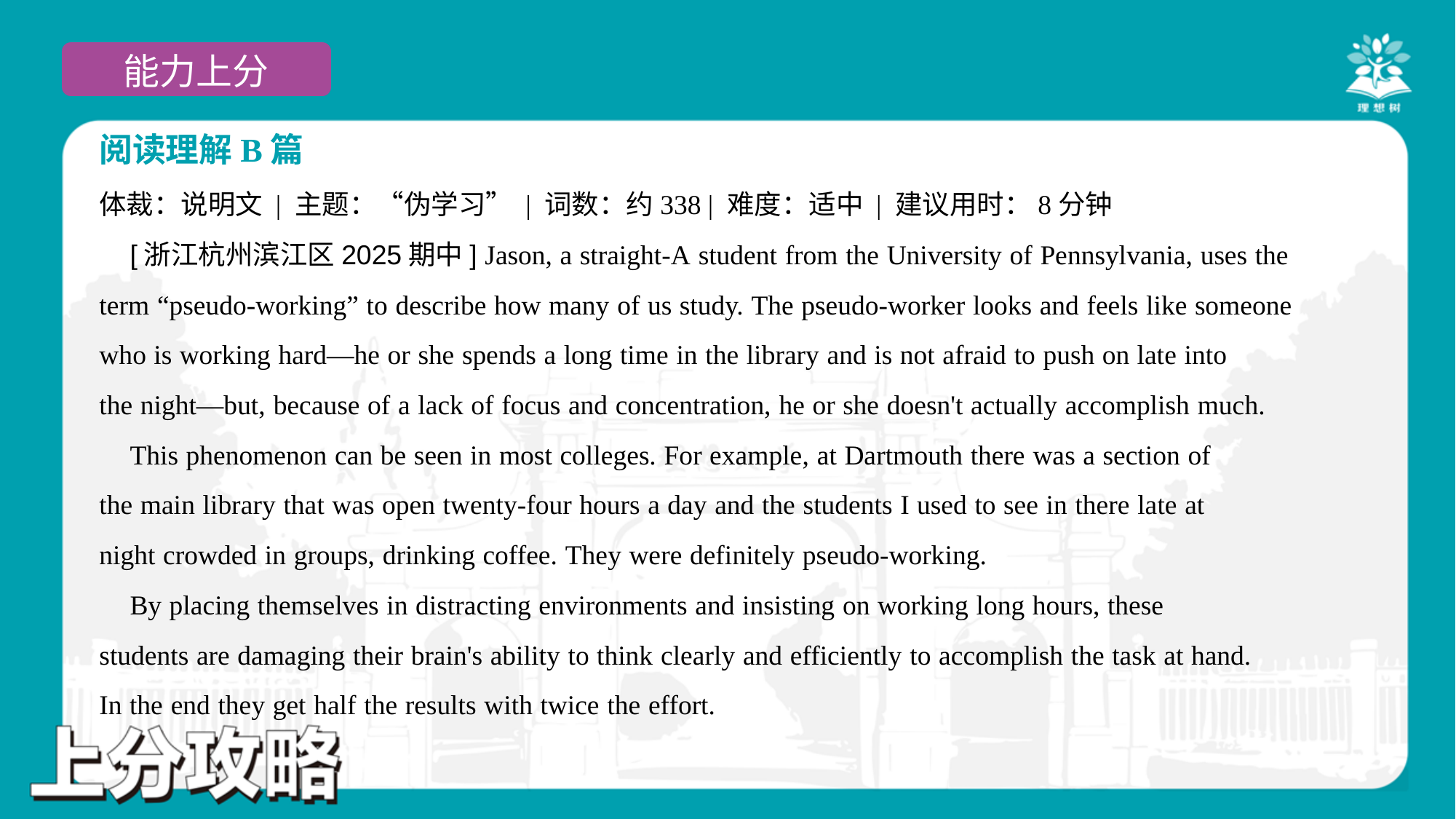

阅读理解B篇
体裁：说明文 | 主题：“伪学习” | 词数：约338 | 难度：适中 | 建议用时：8分钟
    [浙江杭州滨江区2025期中] Jason, a straight-A student from the University of Pennsylvania, uses the
term “pseudo-working” to describe how many of us study. The pseudo-worker looks and feels like someone
who is working hard—he or she spends a long time in the library and is not afraid to push on late into
the night—but, because of a lack of focus and concentration, he or she doesn't actually accomplish much.
    This phenomenon can be seen in most colleges. For example, at Dartmouth there was a section of
the main library that was open twenty-four hours a day and the students I used to see in there late at
night crowded in groups, drinking coffee. They were definitely pseudo-working.
    By placing themselves in distracting environments and insisting on working long hours, these
students are damaging their brain's ability to think clearly and efficiently to accomplish the task at hand.
In the end they get half the results with twice the effort.